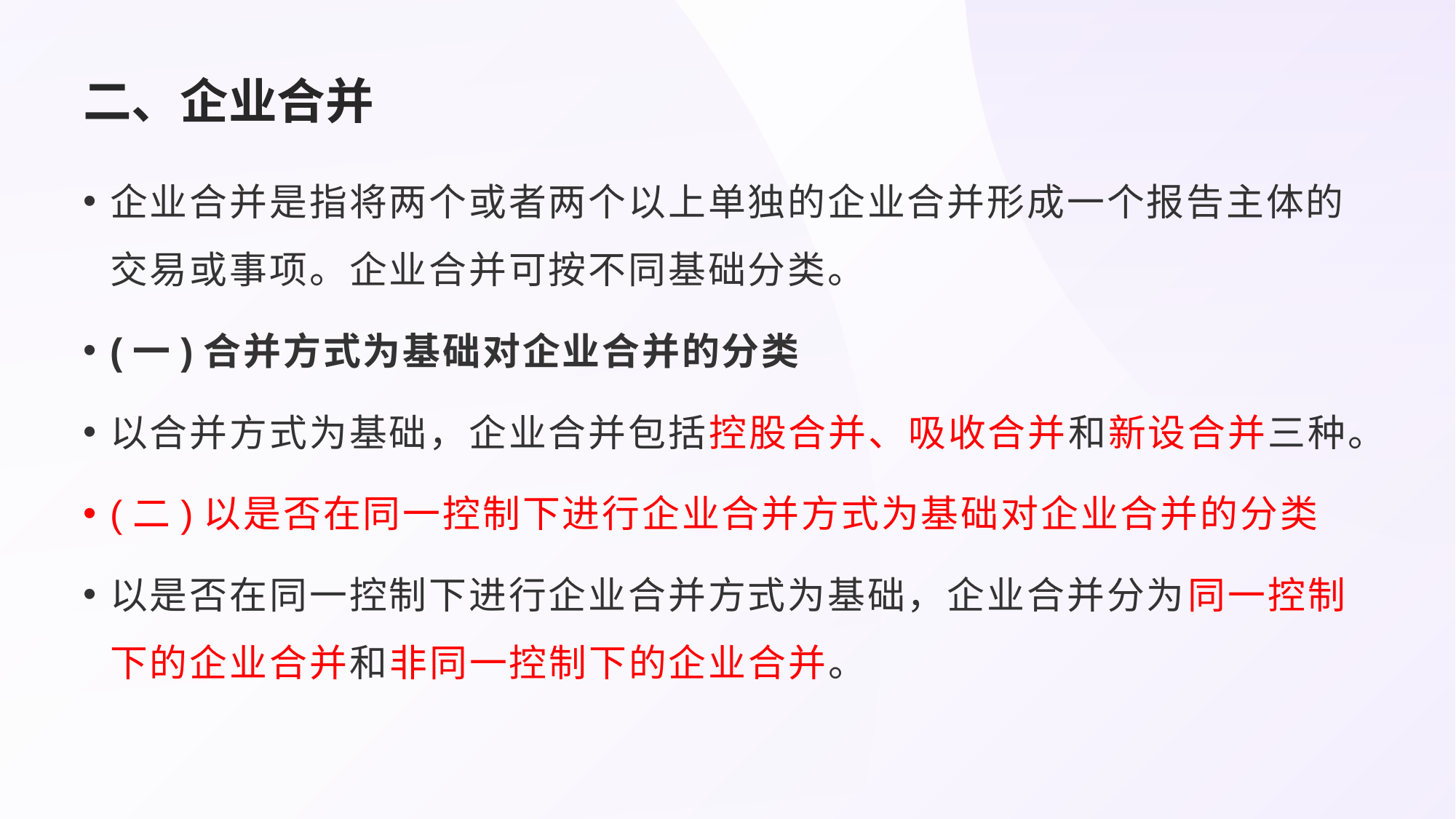

# 二、企业合并
企业合并是指将两个或者两个以上单独的企业合并形成一个报告主体的交易或事项。企业合并可按不同基础分类。
(一)合并方式为基础对企业合并的分类
以合并方式为基础，企业合并包括控股合并、吸收合并和新设合并三种。
(二)以是否在同一控制下进行企业合并方式为基础对企业合并的分类
以是否在同一控制下进行企业合并方式为基础，企业合并分为同一控制下的企业合并和非同一控制下的企业合并。